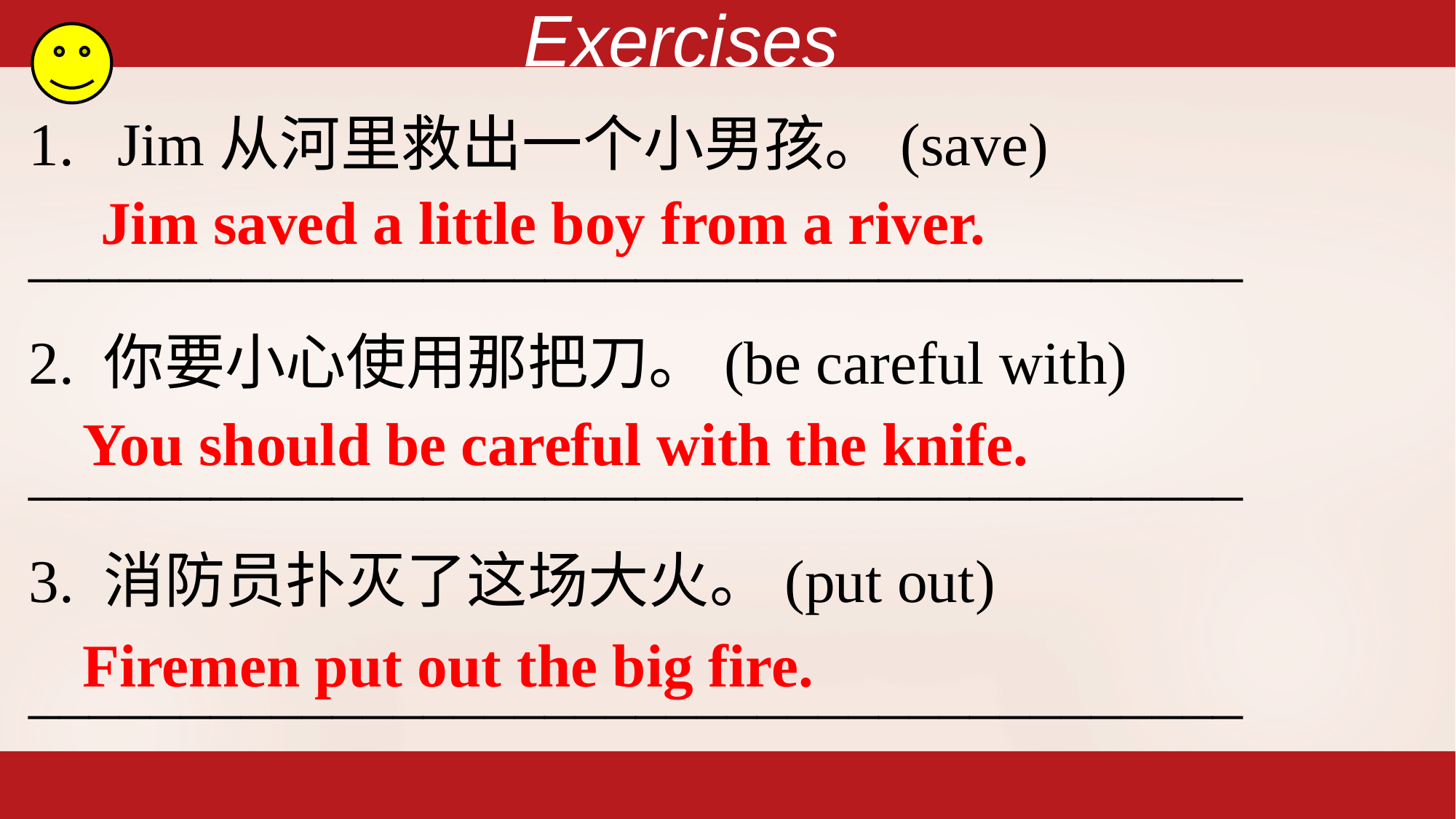

Exercises

Jim从河里救出一个小男孩。(save)
________________________________________
2. 你要小心使用那把刀。(be careful with)
________________________________________
3. 消防员扑灭了这场大火。(put out)
________________________________________
Jim saved a little boy from a river.
You should be careful with the knife.
Firemen put out the big fire.